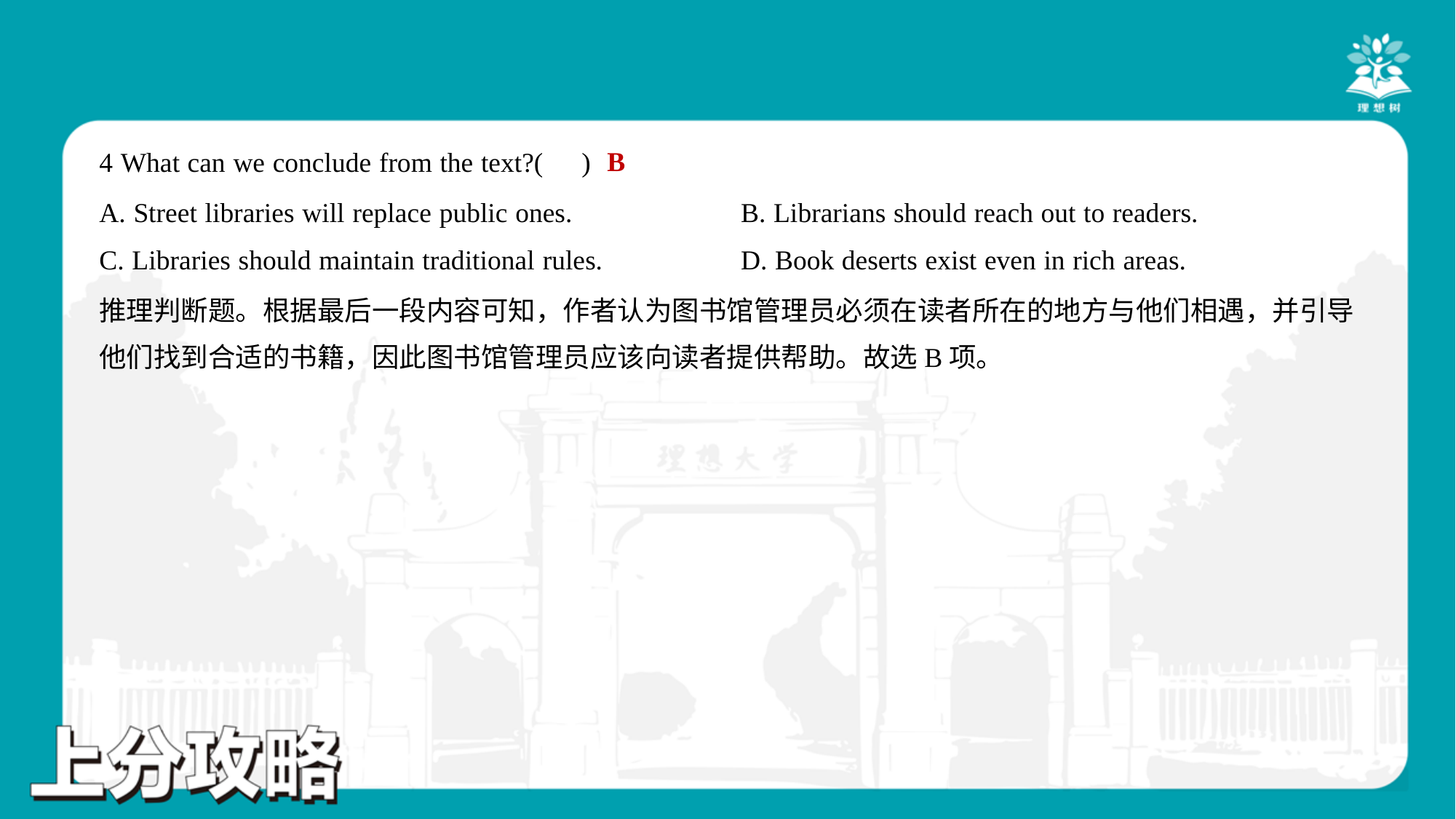

B
4 What can we conclude from the text?(     )
A. Street libraries will replace public ones.	B. Librarians should reach out to readers.
C. Libraries should maintain traditional rules.	D. Book deserts exist even in rich areas.
推理判断题。根据最后一段内容可知，作者认为图书馆管理员必须在读者所在的地方与他们相遇，并引导
他们找到合适的书籍，因此图书馆管理员应该向读者提供帮助。故选B项。